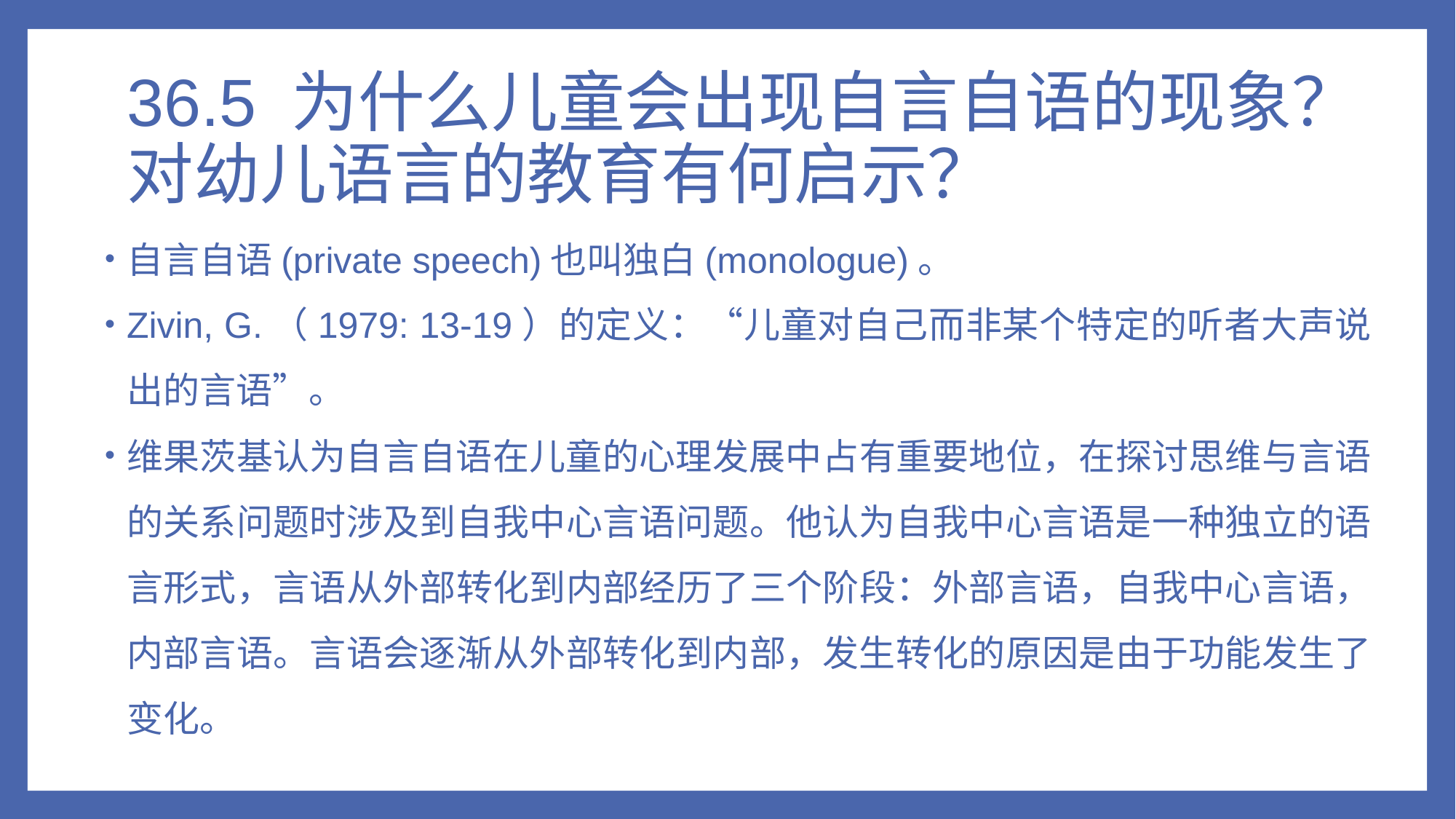

# 36.5 为什么儿童会出现自言自语的现象？对幼儿语言的教育有何启示？
自言自语(private speech)也叫独白(monologue)。
Zivin, G.（1979: 13-19）的定义：“儿童对自己而非某个特定的听者大声说出的言语”。
维果茨基认为自言自语在儿童的心理发展中占有重要地位，在探讨思维与言语的关系问题时涉及到自我中心言语问题。他认为自我中心言语是一种独立的语言形式，言语从外部转化到内部经历了三个阶段：外部言语，自我中心言语，内部言语。言语会逐渐从外部转化到内部，发生转化的原因是由于功能发生了变化。